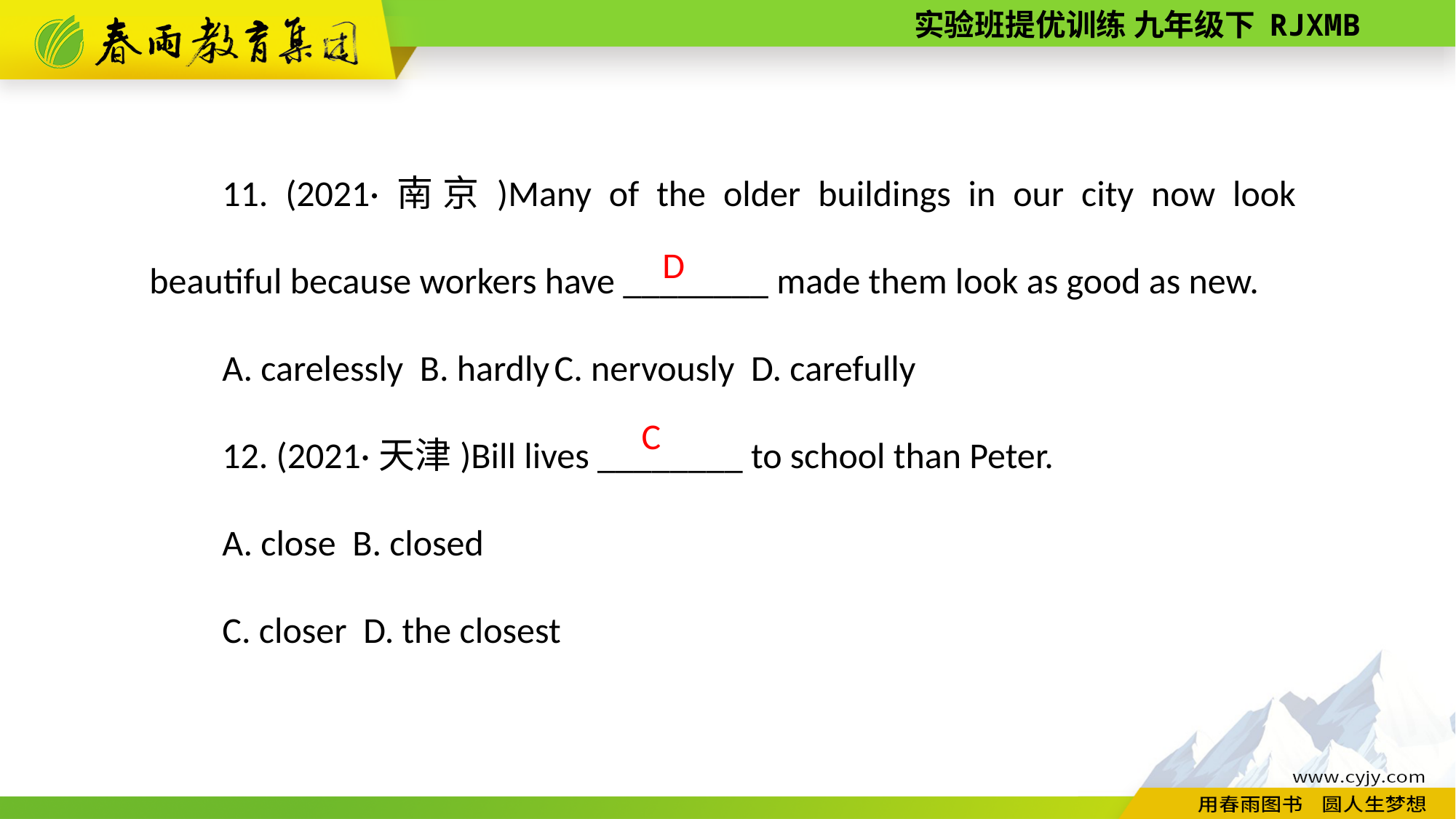

11. (2021·南京)Many of the older buildings in our city now look beautiful because workers have ________ made them look as good as new.
A. carelessly  B. hardly C. nervously  D. carefully
12. (2021·天津)Bill lives ________ to school than Peter.
A. close  B. closed
C. closer  D. the closest
D
C